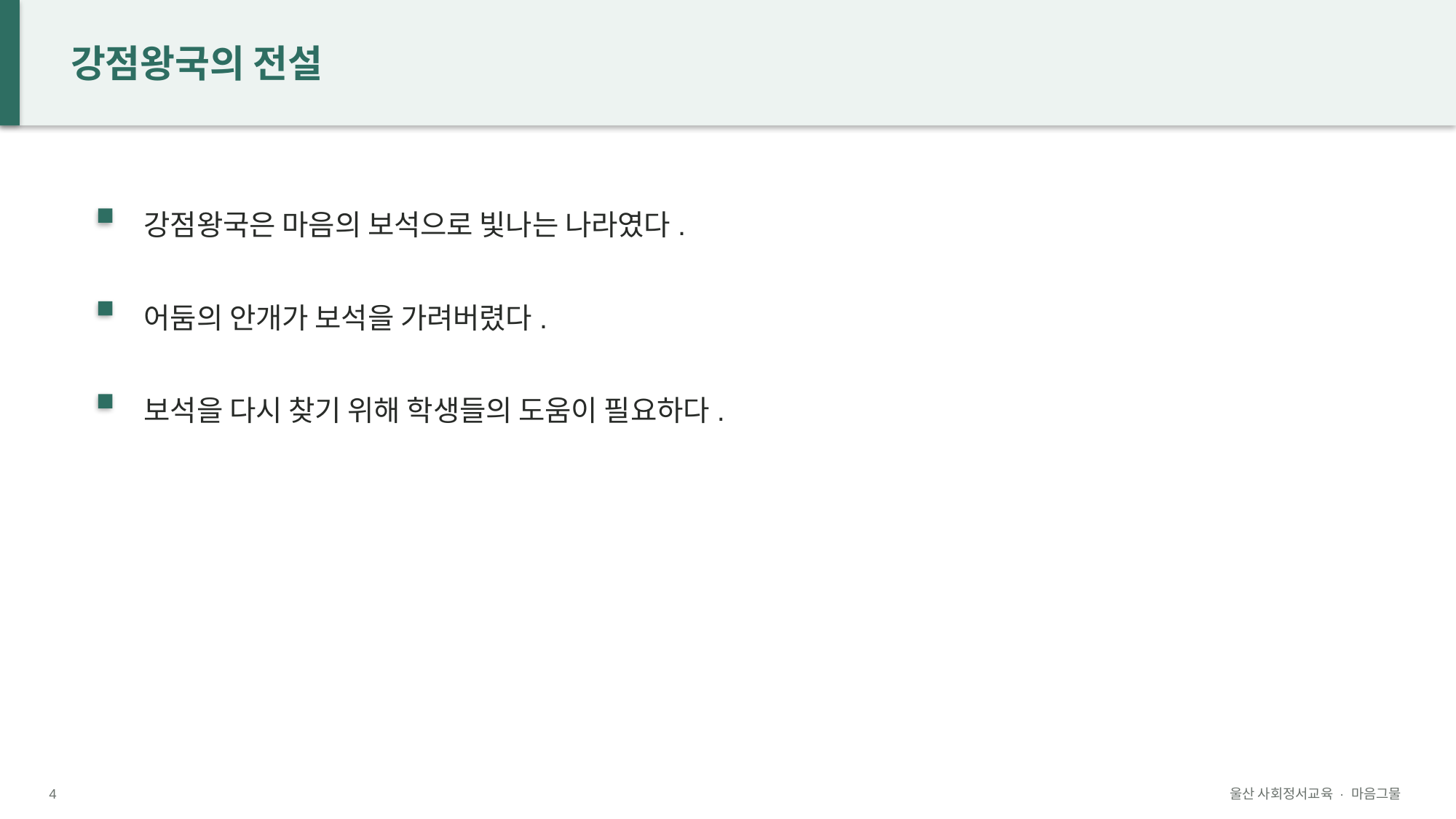

강점왕국의 전설
강점왕국은 마음의 보석으로 빛나는 나라였다.

어둠의 안개가 보석을 가려버렸다.

보석을 다시 찾기 위해 학생들의 도움이 필요하다.

4
울산 사회정서교육 · 마음그물